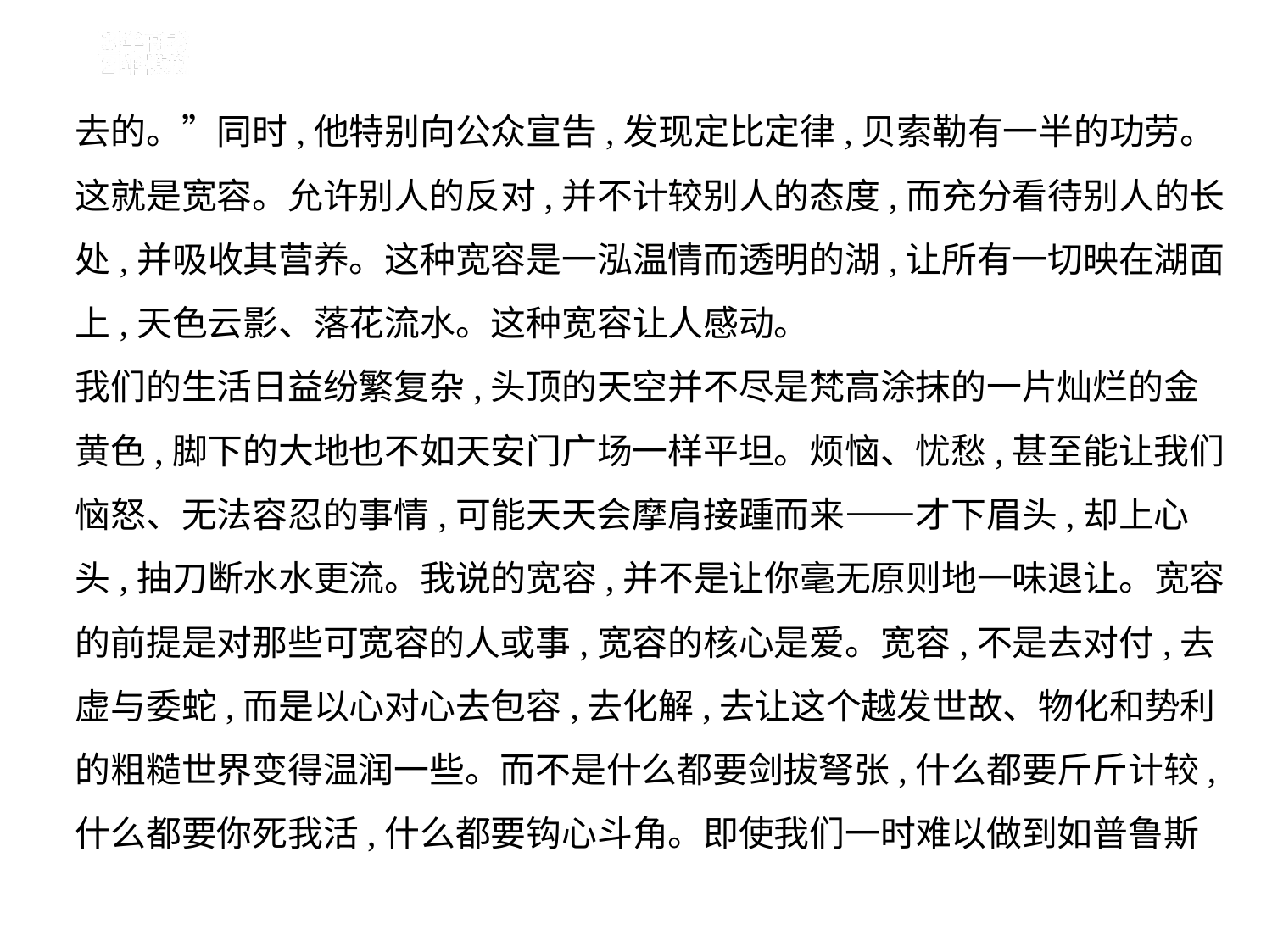

去的。”同时,他特别向公众宣告,发现定比定律,贝索勒有一半的功劳。
这就是宽容。允许别人的反对,并不计较别人的态度,而充分看待别人的长
处,并吸收其营养。这种宽容是一泓温情而透明的湖,让所有一切映在湖面
上,天色云影、落花流水。这种宽容让人感动。
我们的生活日益纷繁复杂,头顶的天空并不尽是梵高涂抹的一片灿烂的金
黄色,脚下的大地也不如天安门广场一样平坦。烦恼、忧愁,甚至能让我们
恼怒、无法容忍的事情,可能天天会摩肩接踵而来——才下眉头,却上心
头,抽刀断水水更流。我说的宽容,并不是让你毫无原则地一味退让。宽容
的前提是对那些可宽容的人或事,宽容的核心是爱。宽容,不是去对付,去
虚与委蛇,而是以心对心去包容,去化解,去让这个越发世故、物化和势利
的粗糙世界变得温润一些。而不是什么都要剑拔弩张,什么都要斤斤计较,
什么都要你死我活,什么都要钩心斗角。即使我们一时难以做到如普鲁斯